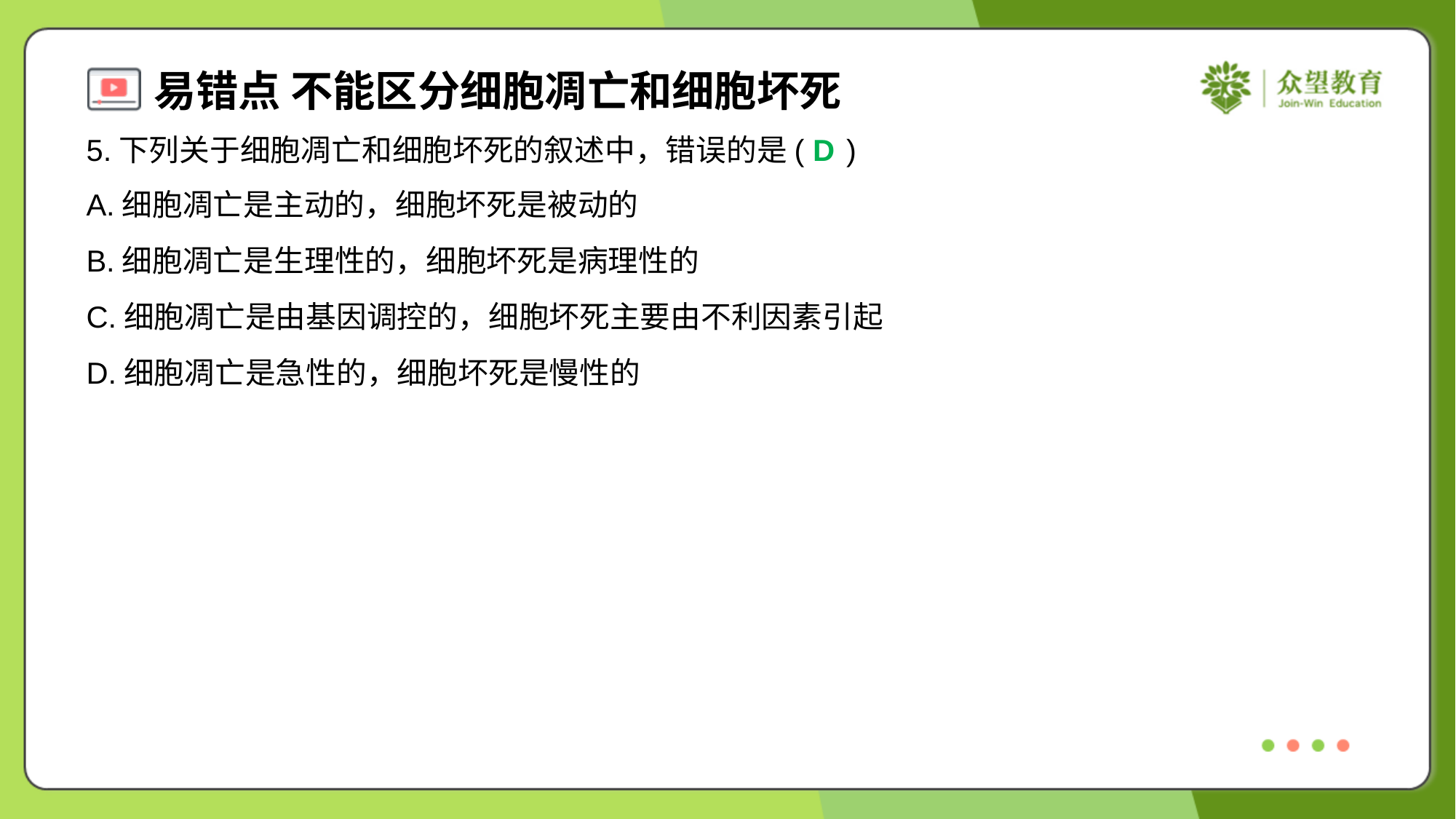

5.下列关于细胞凋亡和细胞坏死的叙述中，错误的是(     )
D
A.细胞凋亡是主动的，细胞坏死是被动的
B.细胞凋亡是生理性的，细胞坏死是病理性的
C.细胞凋亡是由基因调控的，细胞坏死主要由不利因素引起
D.细胞凋亡是急性的，细胞坏死是慢性的